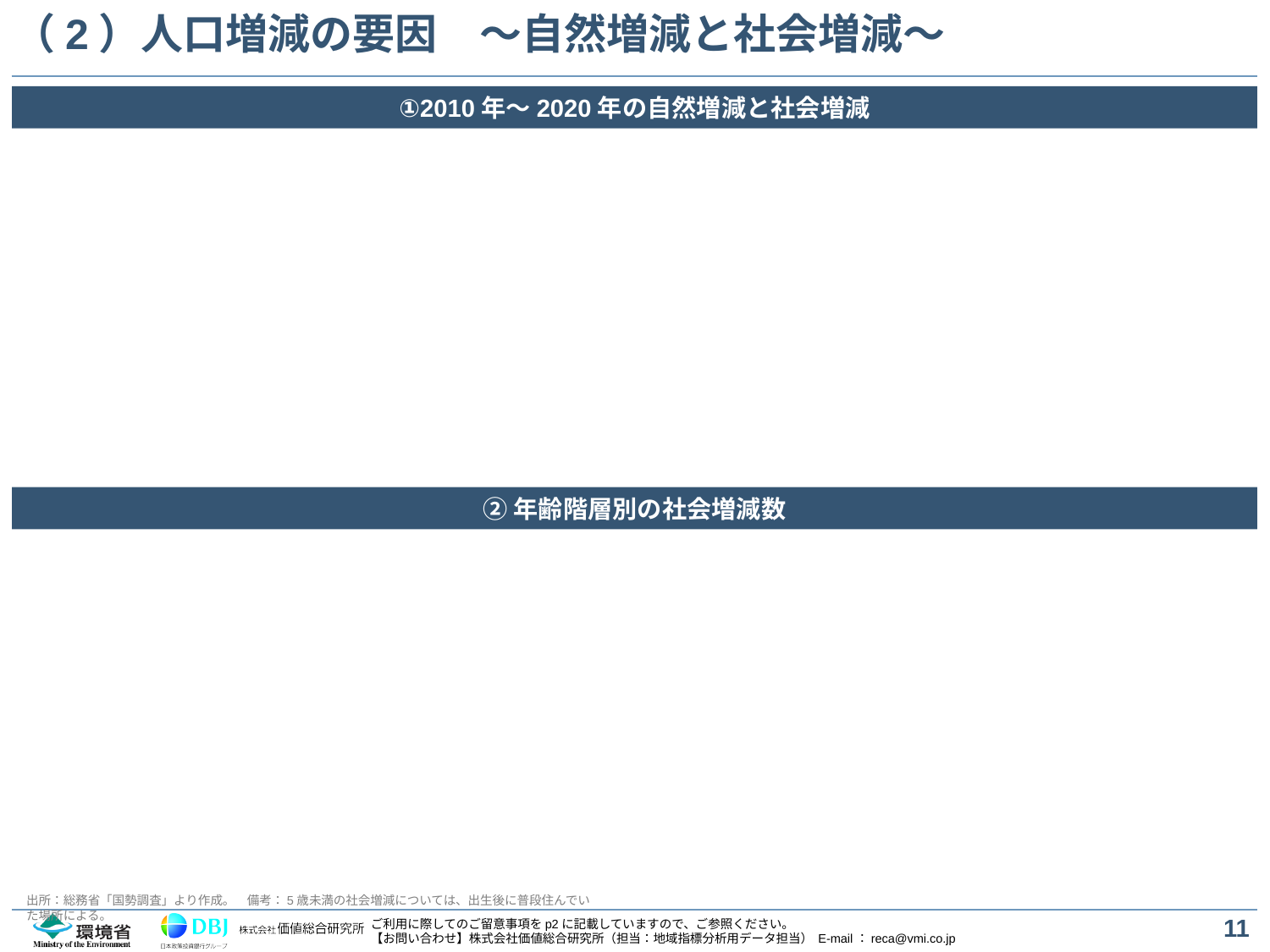

# （2）人口増減の要因　～自然増減と社会増減～
①2010年～2020年の自然増減と社会増減
②年齢階層別の社会増減数
出所：総務省「国勢調査」より作成。　備考：5歳未満の社会増減については、出生後に普段住んでいた場所による。
11